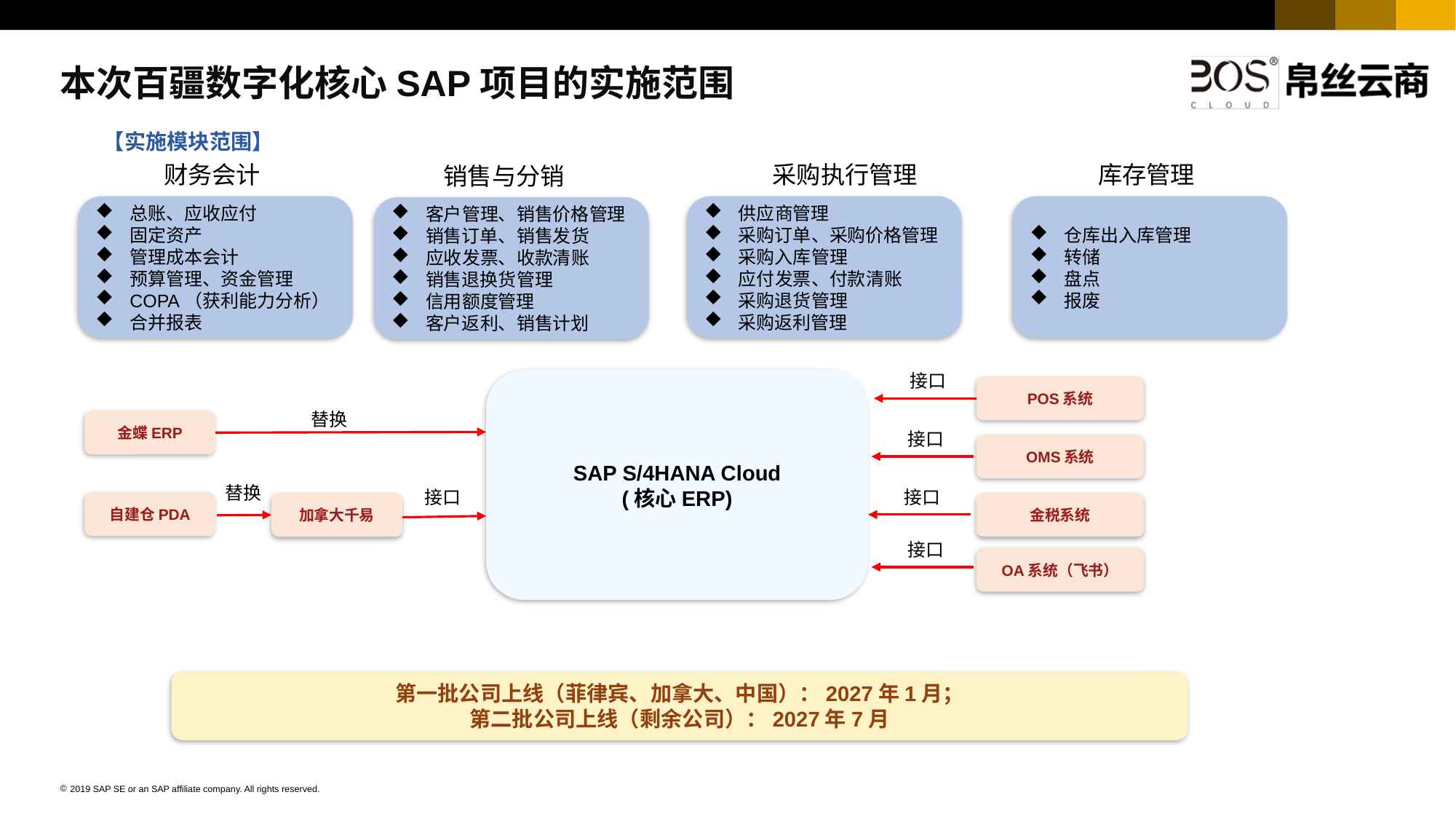

本次百疆数字化核心SAP项目的实施范围
【实施模块范围】
财务会计
采购执行管理
库存管理
销售与分销

总账、应收应付
固定资产
管理成本会计
预算管理、资金管理
COPA（获利能力分析）
合并报表

供应商管理
采购订单、采购价格管理
采购入库管理
应付发票、付款清账
采购退货管理
采购返利管理

仓库出入库管理
转储
盘点
报废

客户管理、销售价格管理
销售订单、销售发货
应收发票、收款清账
销售退换货管理
信用额度管理
客户返利、销售计划

SAP S/4HANA Cloud
(核心ERP)
接口
POS系统
替换
金蝶ERP
接口
OMS系统
替换
接口
接口
自建仓PDA
金税系统
加拿大千易
接口
OA系统（飞书）
第一批公司上线（菲律宾、加拿大、中国）：2027年1月；
第二批公司上线（剩余公司）：2027年7月